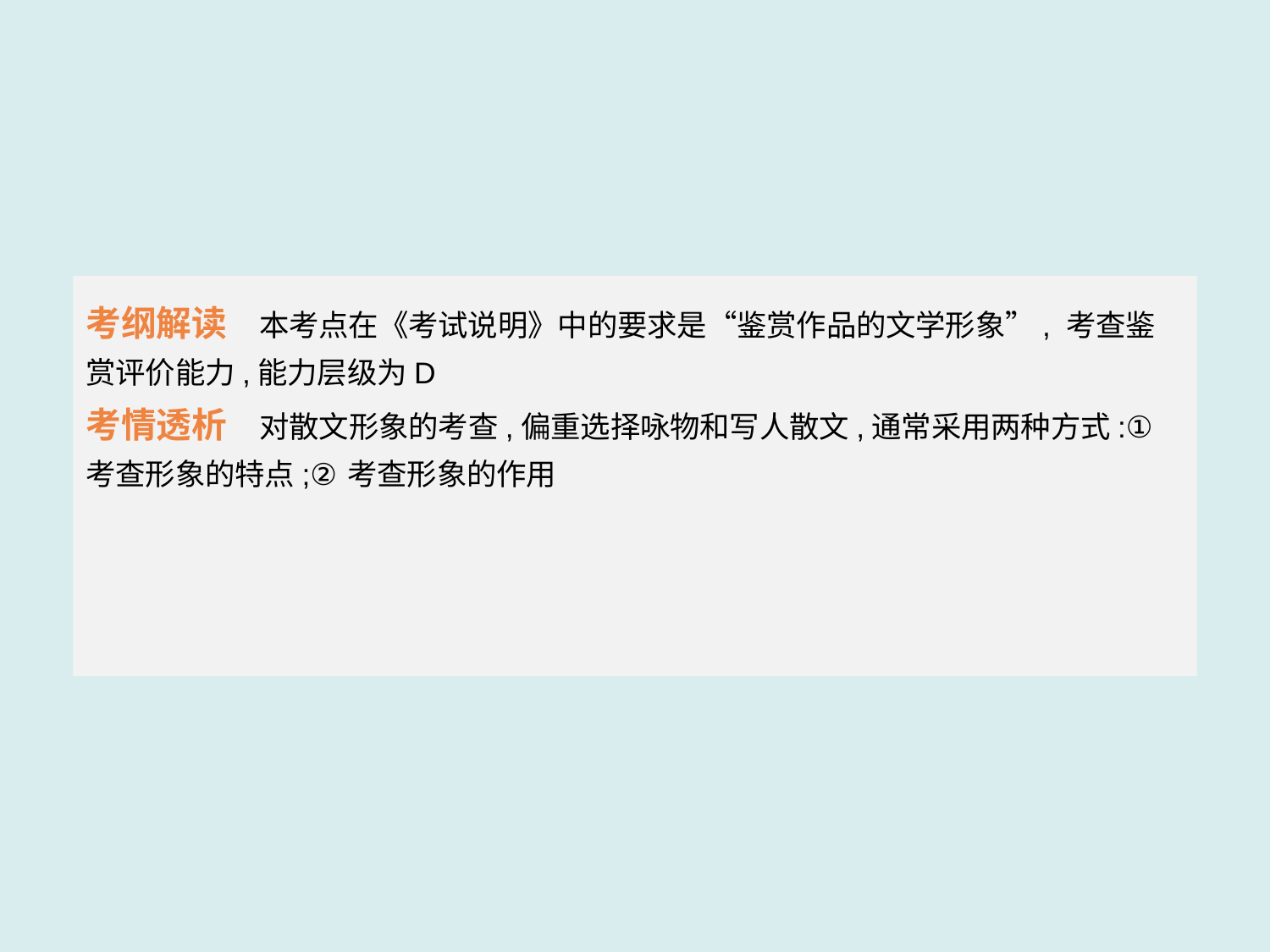

考纲解读    本考点在《考试说明》中的要求是“鉴赏作品的文学形象”, 考查鉴赏评价能力,能力层级为D
考情透析    对散文形象的考查,偏重选择咏物和写人散文,通常采用两种方式:①考查形象的特点;②考查形象的作用